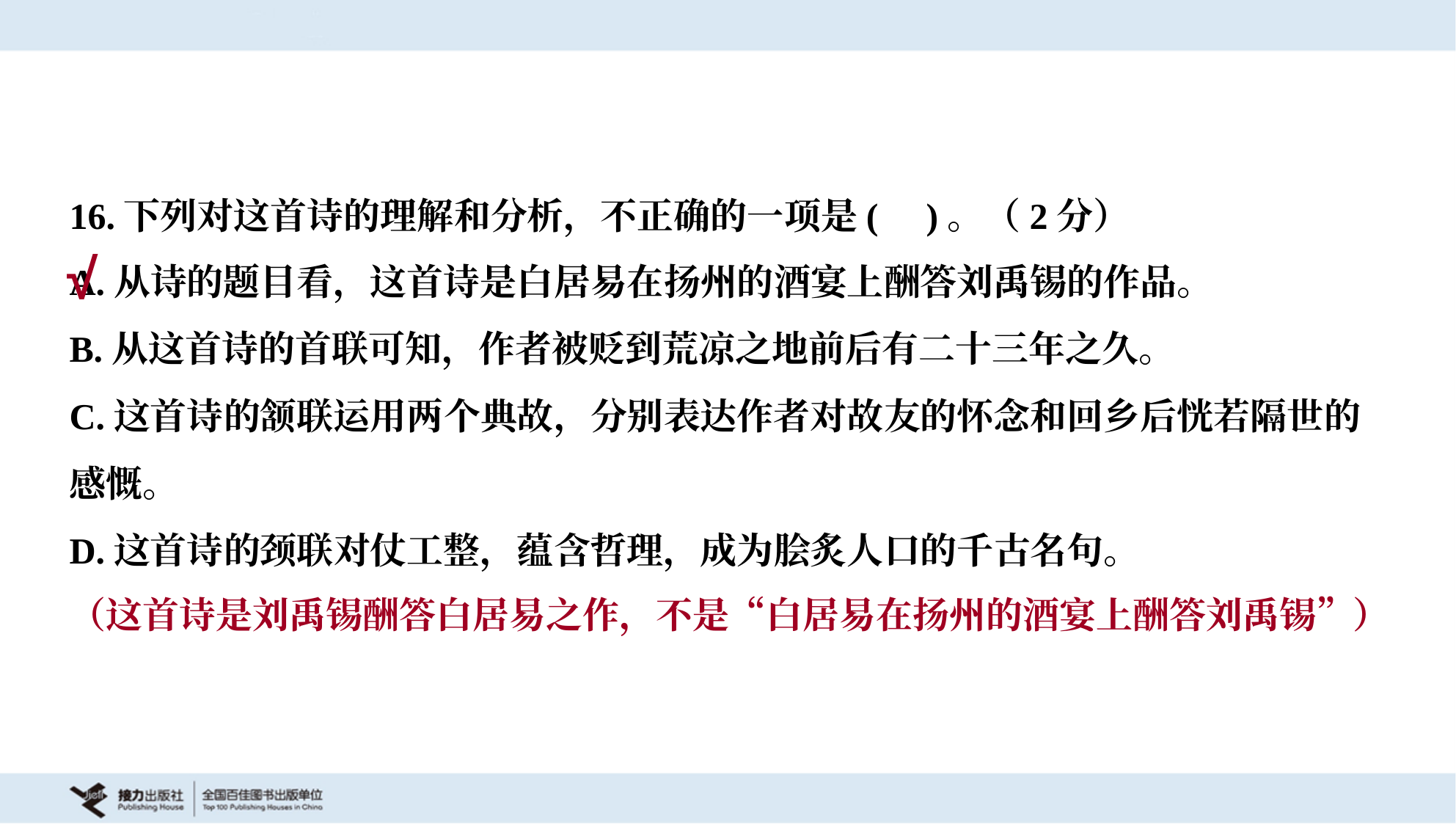

16.下列对这首诗的理解和分析，不正确的一项是(     )。（2分）
A.从诗的题目看，这首诗是白居易在扬州的酒宴上酬答刘禹锡的作品。
B.从这首诗的首联可知，作者被贬到荒凉之地前后有二十三年之久。
C.这首诗的颔联运用两个典故，分别表达作者对故友的怀念和回乡后恍若隔世的
感慨。
D.这首诗的颈联对仗工整，蕴含哲理，成为脍炙人口的千古名句。
√
（这首诗是刘禹锡酬答白居易之作，不是“白居易在扬州的酒宴上酬答刘禹锡”）